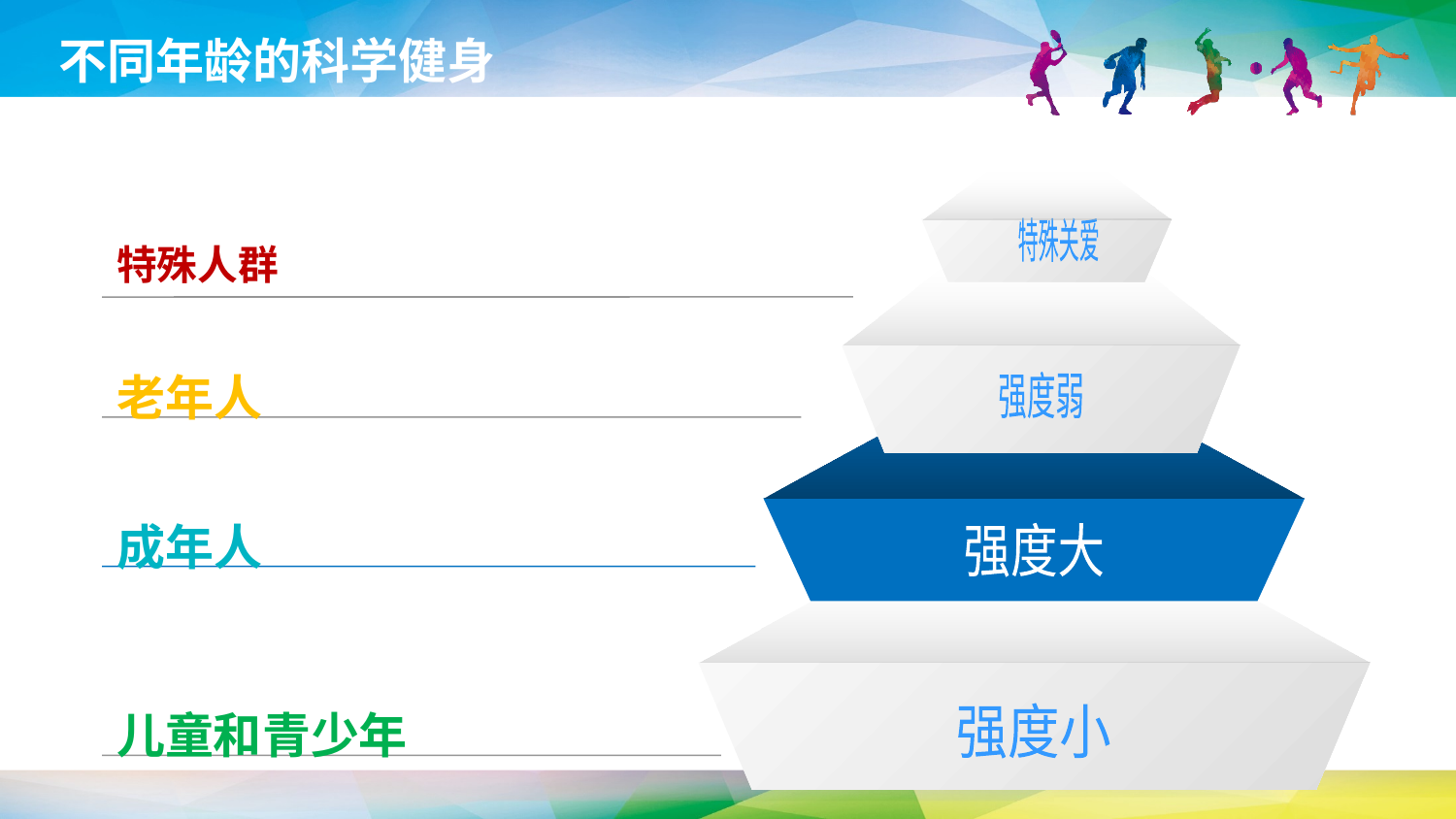

不同年龄的科学健身

特殊关爱

特殊人群

强度弱

老年人

强度大
成年人

强度小

儿童和青少年

延时符